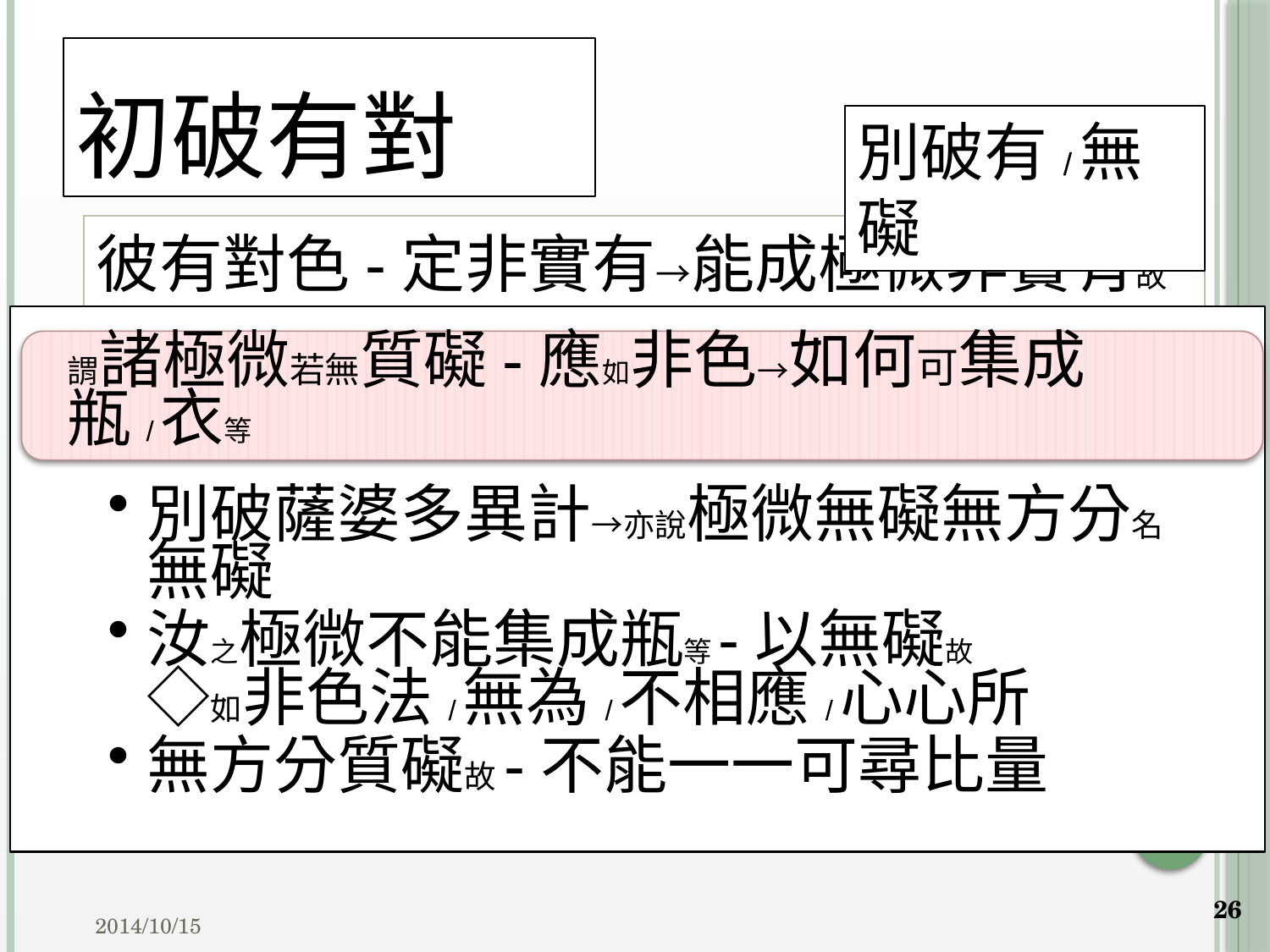

# 初破有對
別破有/無礙
彼有對色-定非實有→能成極微非實有故
別破薩婆多異計→亦說極微無礙無方分名無礙
汝之極微不能集成瓶等-以無礙故           ◇如非色法/無為/不相應/心心所
無方分質礙故-不能一一可尋比量
謂諸極微若無質礙-應如非色→如何可集成瓶/衣等

26
2014/10/15